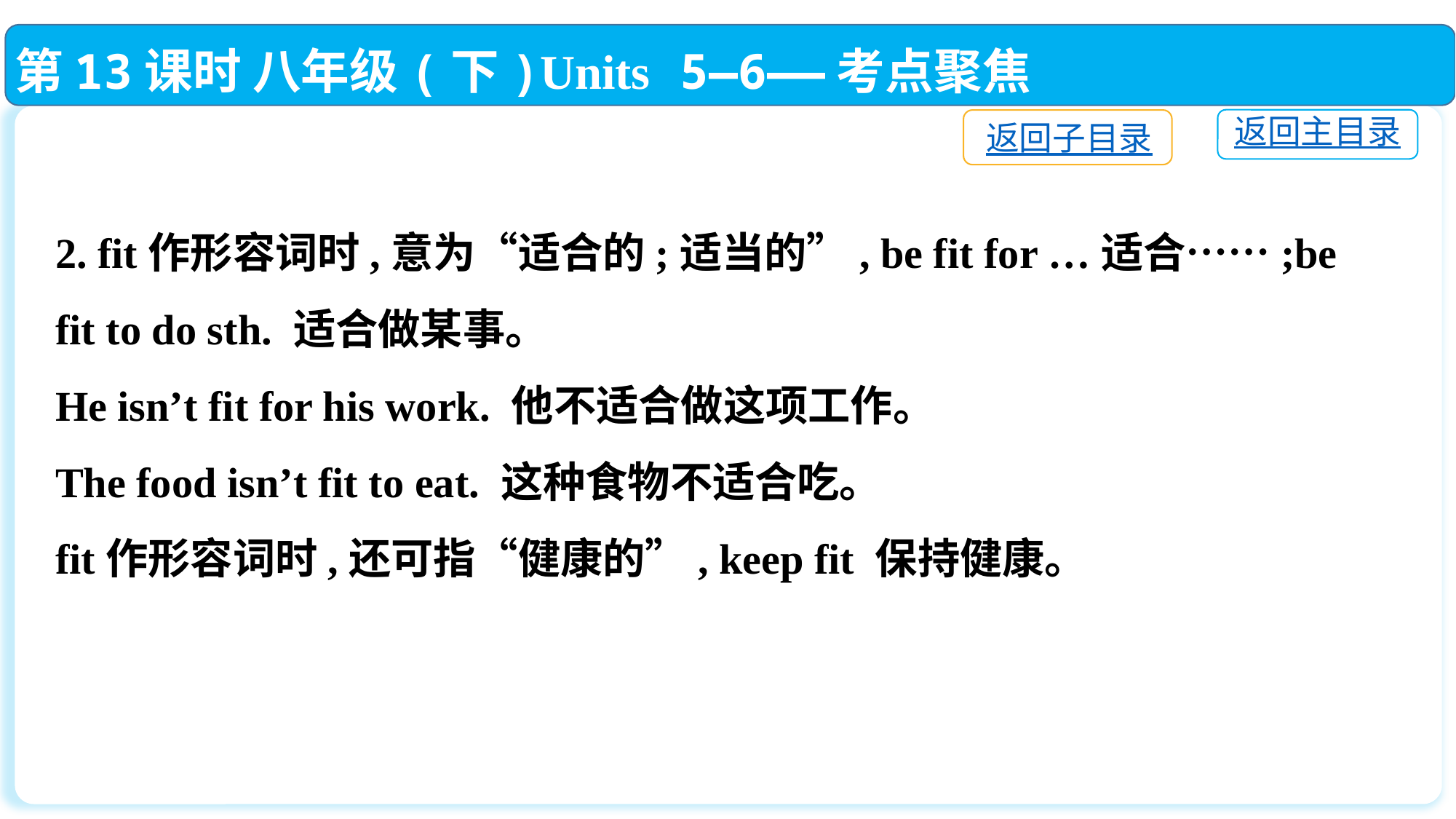

第13课时 八年级(下)Units 5—6——考点聚焦

返回主目录

返回子目录
2. fit作形容词时,意为“适合的;适当的”, be fit for …适合……;be fit to do sth. 适合做某事。
He isn’t fit for his work. 他不适合做这项工作。
The food isn’t fit to eat. 这种食物不适合吃。
fit作形容词时,还可指“健康的”, keep fit 保持健康。